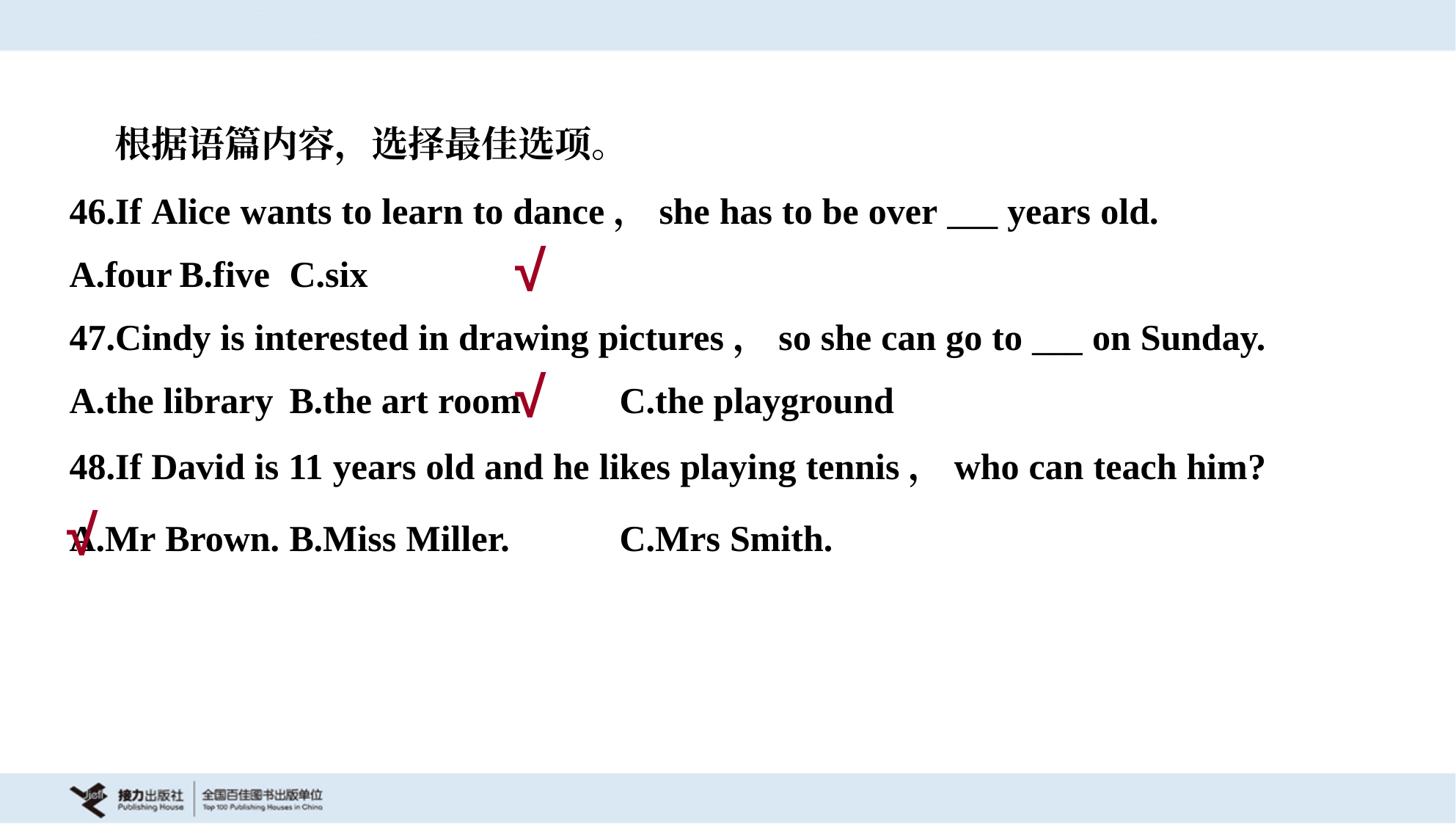

根据语篇内容，选择最佳选项。
46.If Alice wants to learn to dance，she has to be over ___ years old.
A.four	B.five	C.six
√
47.Cindy is interested in drawing pictures，so she can go to ___ on Sunday.
A.the library	B.the art room	C.the playground
√
48.If David is 11 years old and he likes playing tennis，who can teach him?

A.Mr Brown.	B.Miss Miller.	C.Mrs Smith.
√